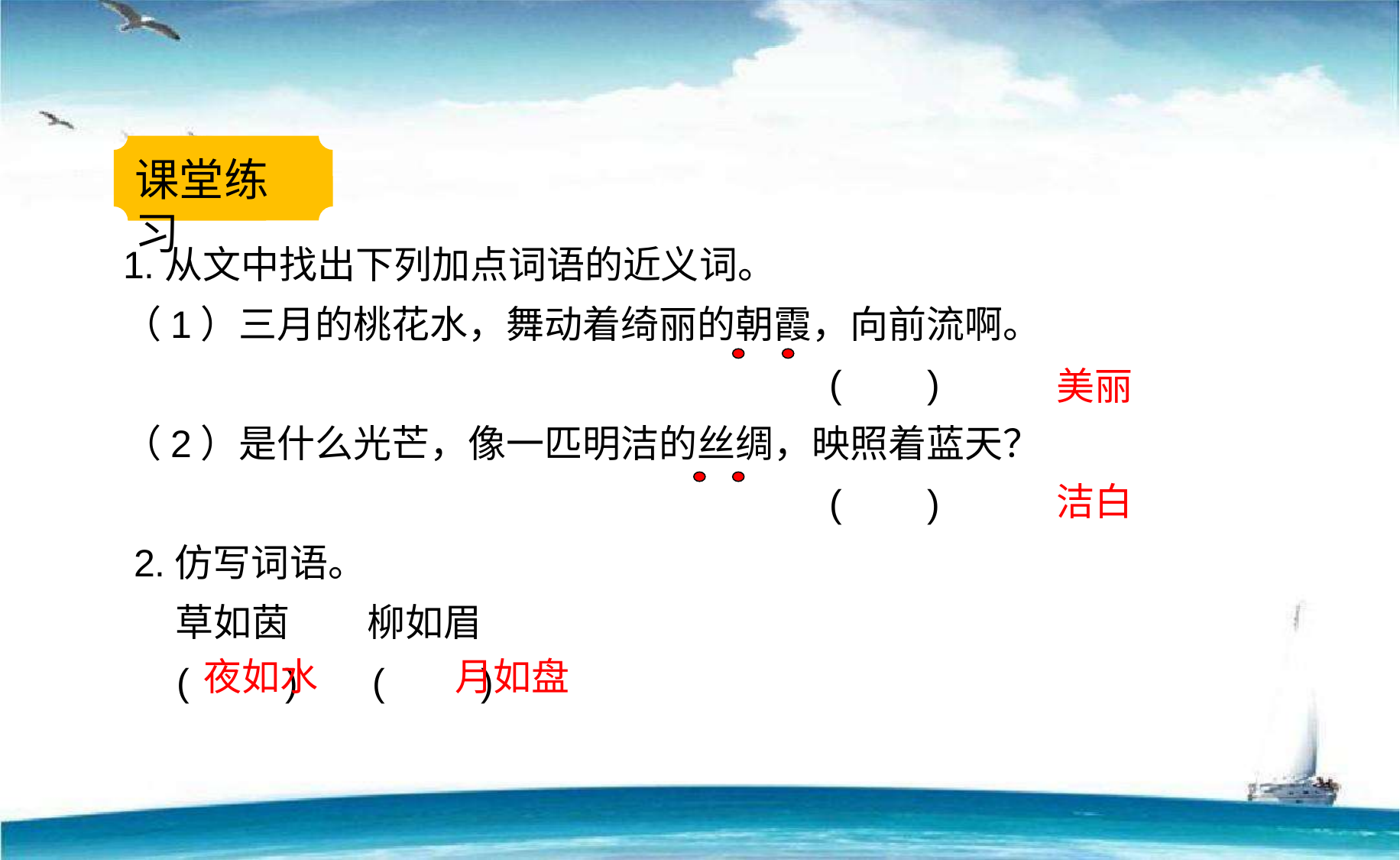

课堂练习
1.从文中找出下列加点词语的近义词。
（1）三月的桃花水，舞动着绮丽的朝霞，向前流啊。
                                                                  (        )
（2）是什么光芒，像一匹明洁的丝绸，映照着蓝天？
                                                                  (        )
 2.仿写词语。
     草如茵         柳如眉
     (         )       (         )

美丽

洁白
夜如水
月如盘